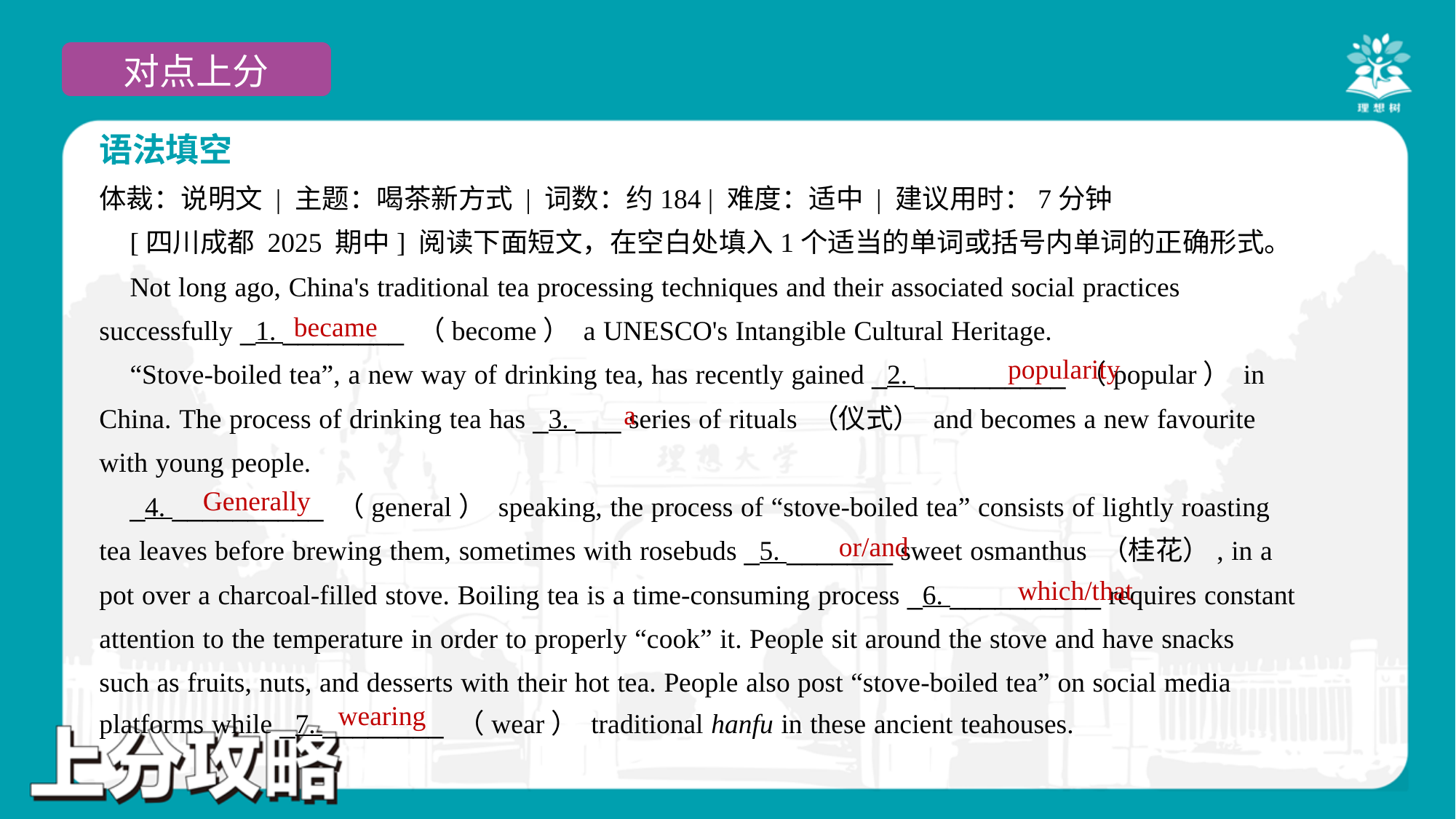

语法填空
体裁：说明文 | 主题：喝茶新方式 | 词数：约184 | 难度：适中 | 建议用时：7分钟
    [四川成都 2025 期中] 阅读下面短文，在空白处填入1个适当的单词或括号内单词的正确形式。
    Not long ago, China's traditional tea processing techniques and their associated social practices
successfully _1. ________ （become） a UNESCO's Intangible Cultural Heritage.
    “Stove-boiled tea”, a new way of drinking tea, has recently gained _2. __________ （popular） in
China. The process of drinking tea has _3. ___ series of rituals （仪式） and becomes a new favourite
with young people.
    _4. __________ （general） speaking, the process of “stove-boiled tea” consists of lightly roasting
tea leaves before brewing them, sometimes with rosebuds _5. _______ sweet osmanthus （桂花）, in a
pot over a charcoal-filled stove. Boiling tea is a time-consuming process _6. __________ requires constant
attention to the temperature in order to properly “cook” it. People sit around the stove and have snacks
such as fruits, nuts, and desserts with their hot tea. People also post “stove-boiled tea” on social media
platforms while _7. ________ （wear） traditional hanfu in these ancient teahouses.#1.1.3
became
popularity
a
Generally
or/and
which/that
wearing